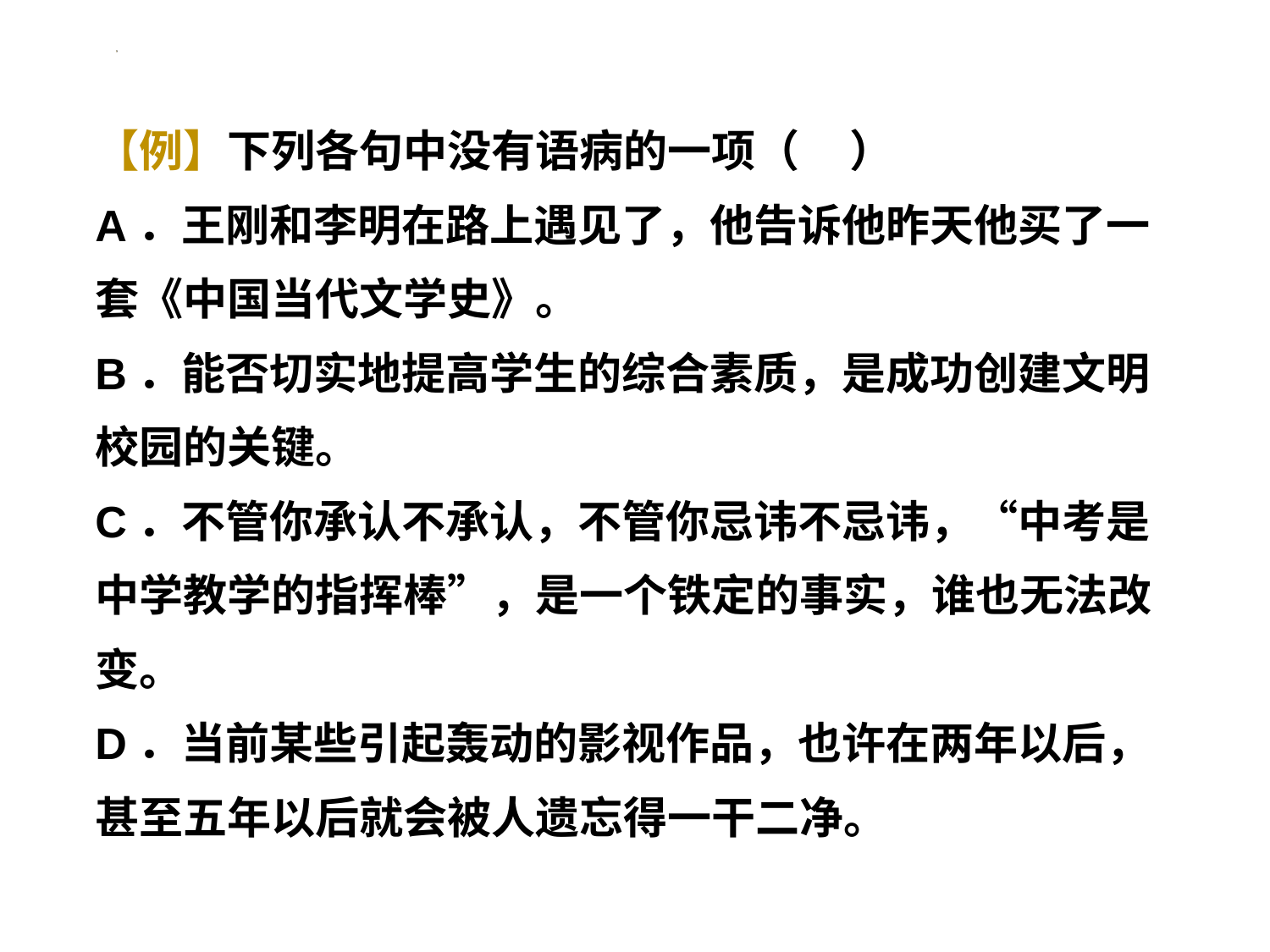

#
【例】下列各句中没有语病的一项（     ）
A．王刚和李明在路上遇见了，他告诉他昨天他买了一套《中国当代文学史》。
B．能否切实地提高学生的综合素质，是成功创建文明校园的关键。
C．不管你承认不承认，不管你忌讳不忌讳，“中考是中学教学的指挥棒”，是一个铁定的事实，谁也无法改变。
D．当前某些引起轰动的影视作品，也许在两年以后，甚至五年以后就会被人遗忘得一干二净。